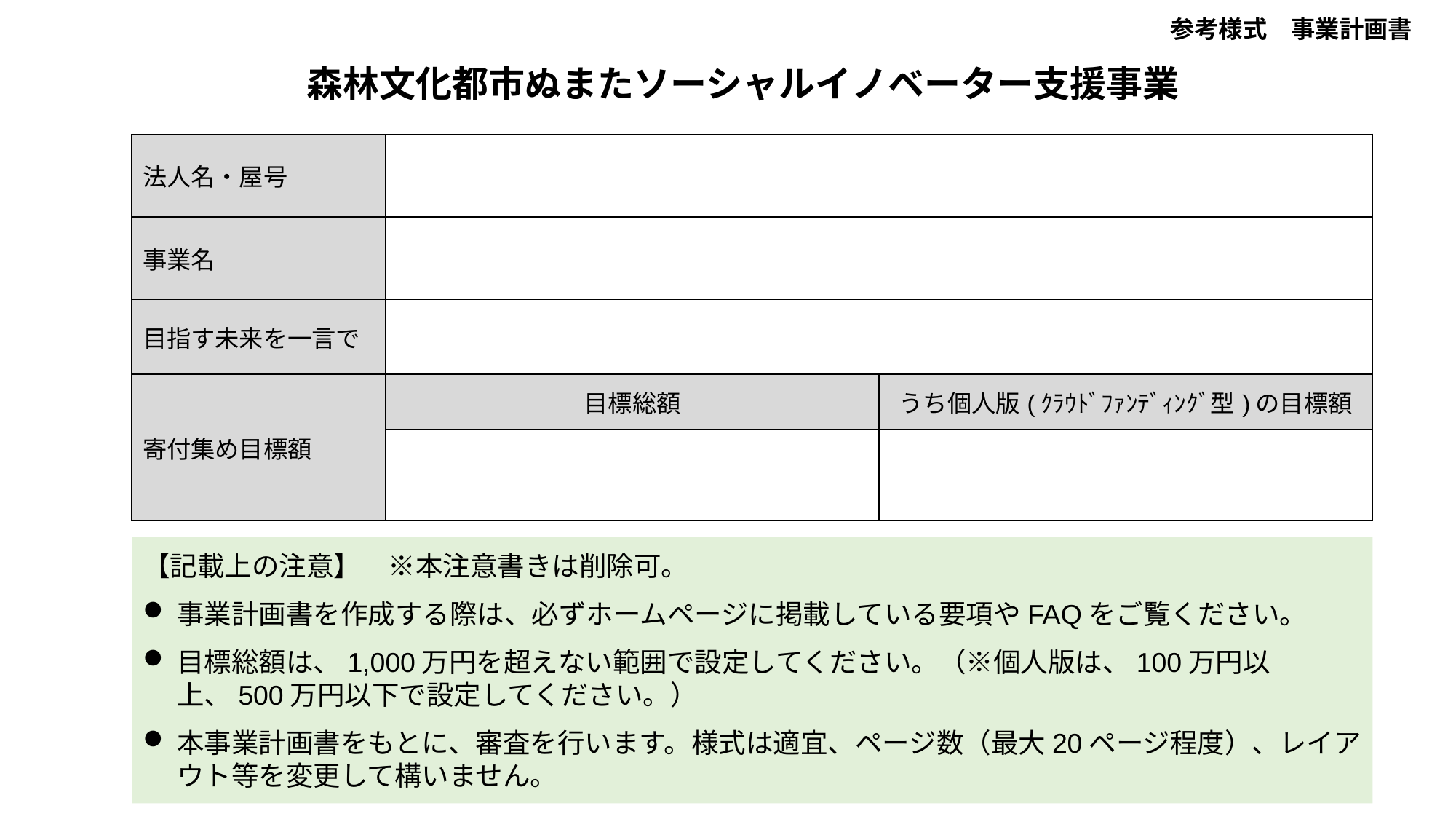

参考様式　事業計画書
# 森林文化都市ぬまたソーシャルイノベーター支援事業
| 法人名・屋号 |  |  |
| --- | --- | --- |
| 事業名 |  |  |
| 目指す未来を一言で |  |  |
| 寄付集め目標額 | 目標総額 | うち個人版(ｸﾗｳﾄﾞﾌｧﾝﾃﾞｨﾝｸﾞ型)の目標額 |
|  |  |  |
【記載上の注意】　※本注意書きは削除可。
事業計画書を作成する際は、必ずホームページに掲載している要項やFAQをご覧ください。
目標総額は、1,000万円を超えない範囲で設定してください。（※個人版は、100万円以上、500万円以下で設定してください。）
本事業計画書をもとに、審査を行います。様式は適宜、ページ数（最大20ページ程度）、レイアウト等を変更して構いません。